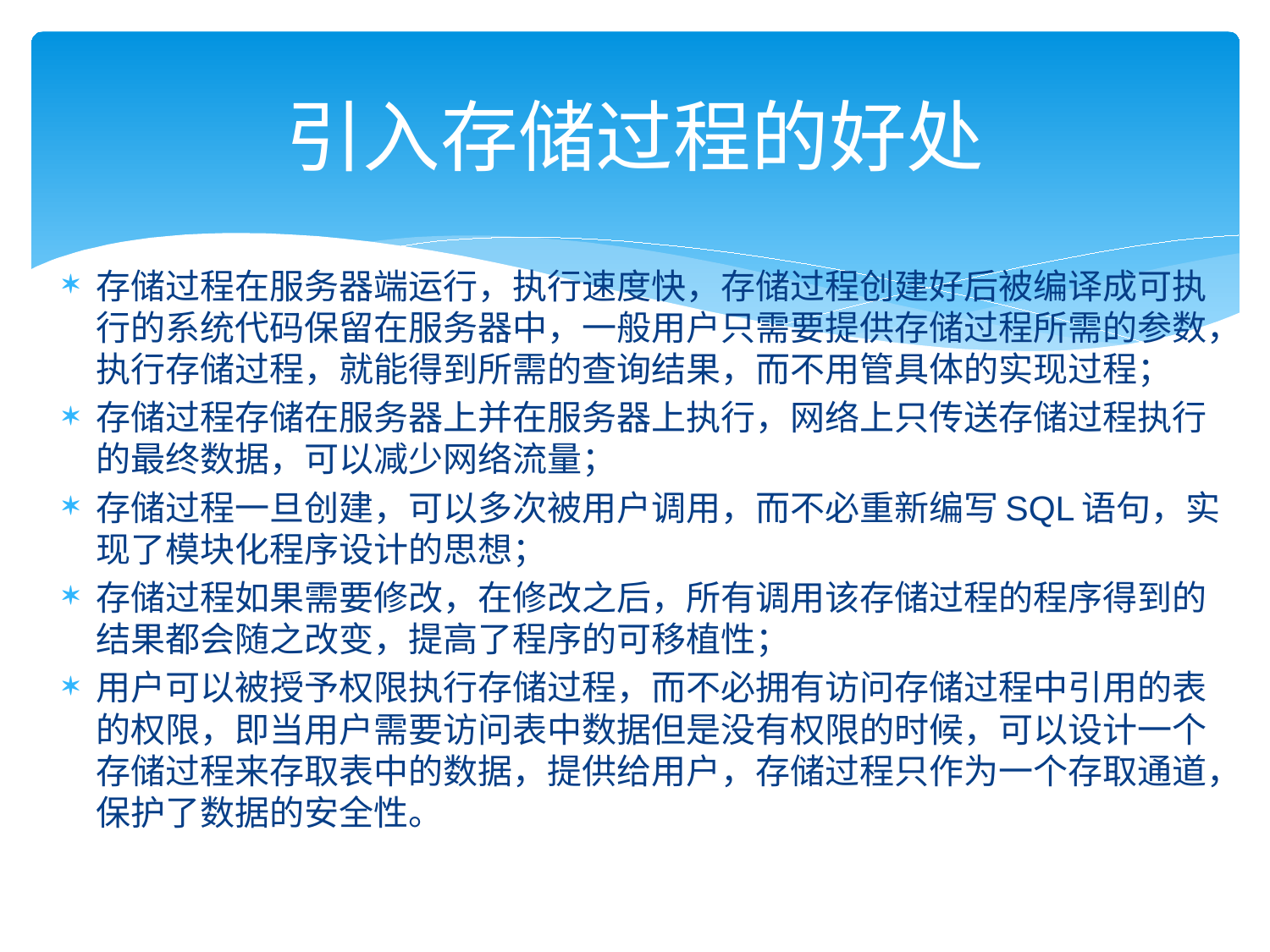

# 引入存储过程的好处
存储过程在服务器端运行，执行速度快，存储过程创建好后被编译成可执行的系统代码保留在服务器中，一般用户只需要提供存储过程所需的参数，执行存储过程，就能得到所需的查询结果，而不用管具体的实现过程；
存储过程存储在服务器上并在服务器上执行，网络上只传送存储过程执行的最终数据，可以减少网络流量；
存储过程一旦创建，可以多次被用户调用，而不必重新编写SQL语句，实现了模块化程序设计的思想；
存储过程如果需要修改，在修改之后，所有调用该存储过程的程序得到的结果都会随之改变，提高了程序的可移植性；
用户可以被授予权限执行存储过程，而不必拥有访问存储过程中引用的表的权限，即当用户需要访问表中数据但是没有权限的时候，可以设计一个存储过程来存取表中的数据，提供给用户，存储过程只作为一个存取通道，保护了数据的安全性。